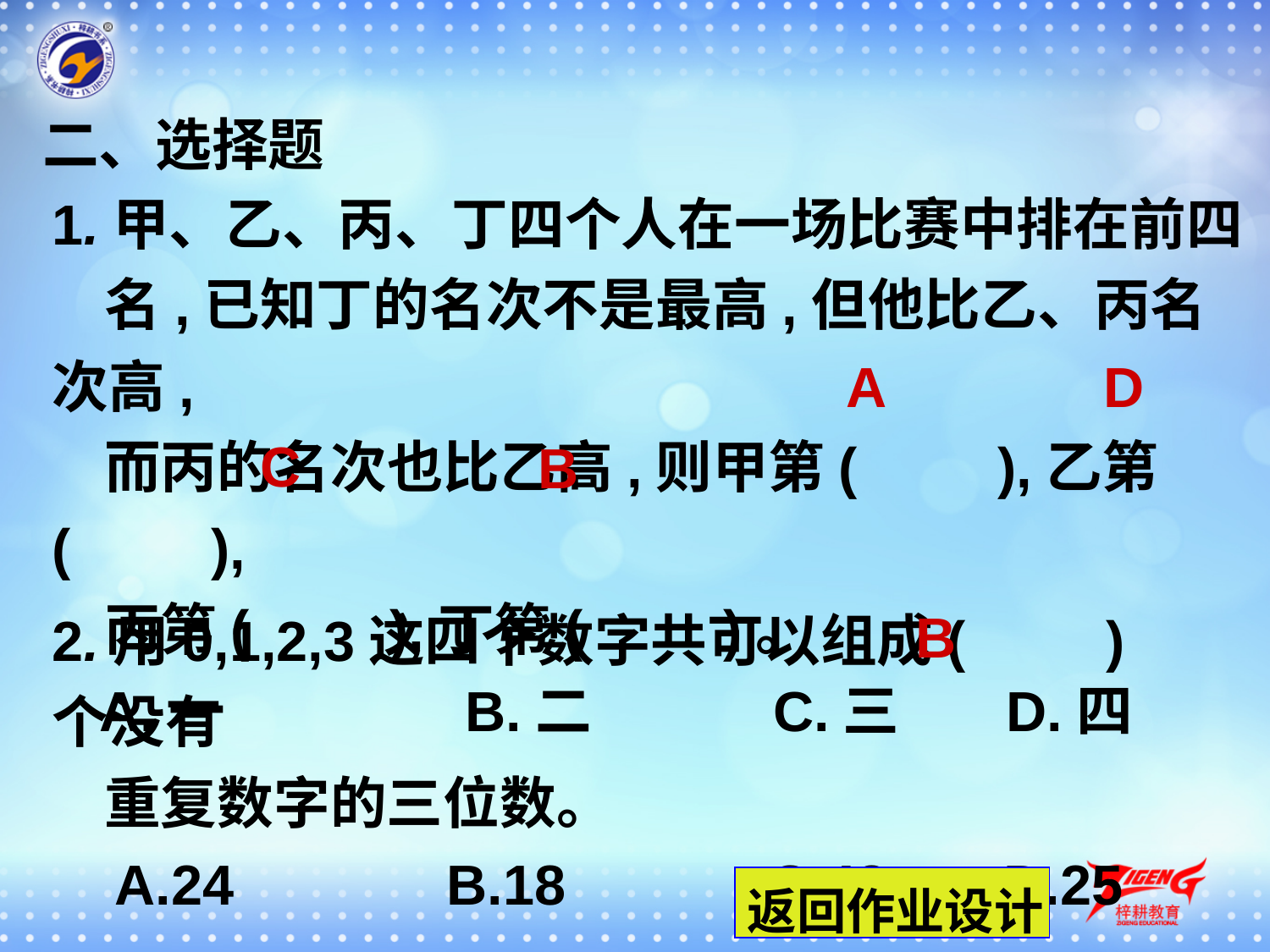

二、选择题
1.甲、乙、丙、丁四个人在一场比赛中排在前四
   名,已知丁的名次不是最高,但他比乙、丙名次高,
   而丙的名次也比乙高,则甲第(　　),乙第(　　),
   丙第(　　),丁第(　　)。
   A.一　　　　B.二             C.三	    D.四
A
D
C
B
2.用0,1,2,3这四个数字共可以组成(　　)个没有
   重复数字的三位数。
    A.24	         B.18             C.48	    D.25
B

返回作业设计